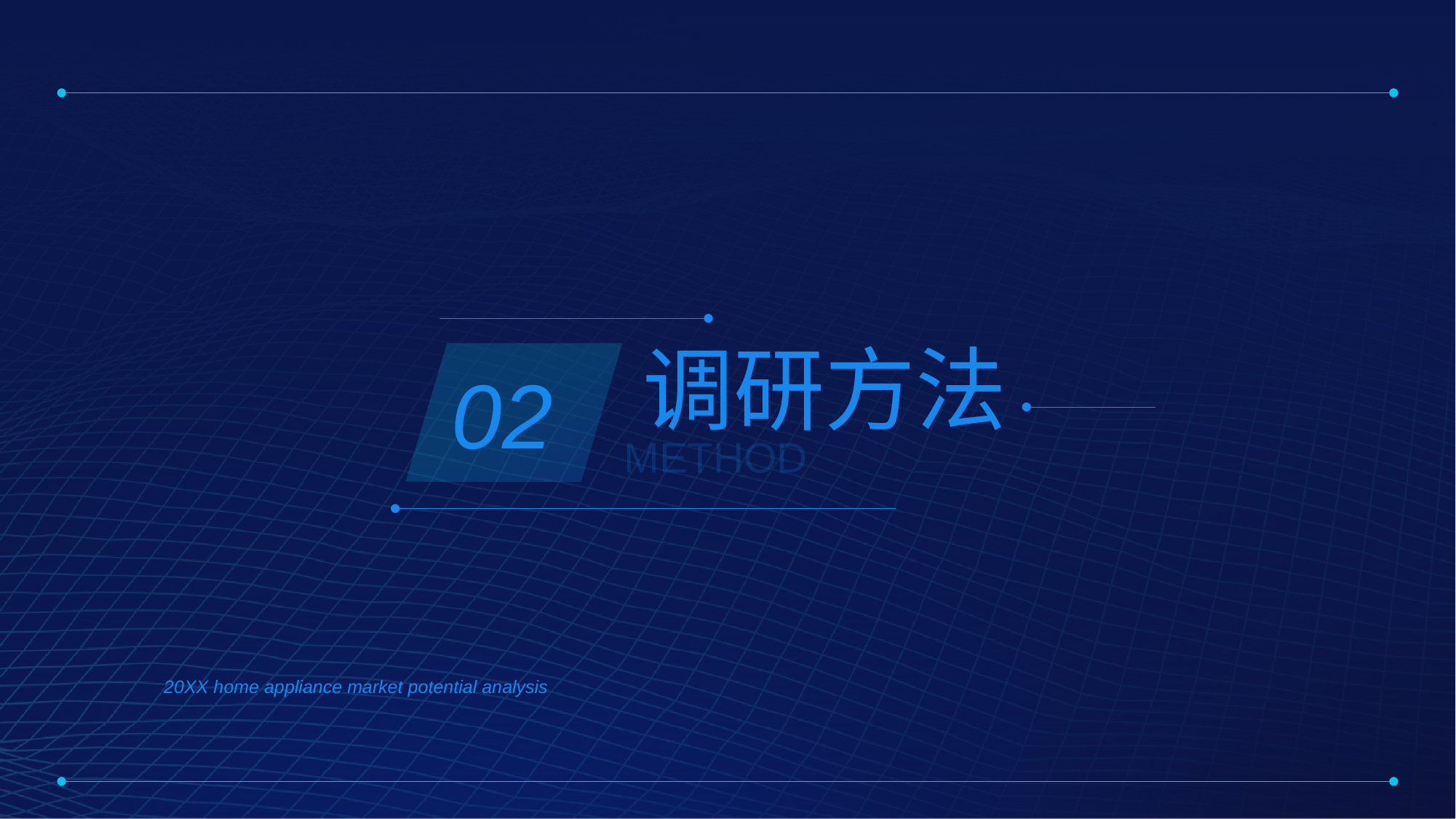

调研方法

02
METHOD
 20XX home appliance market potential analysis